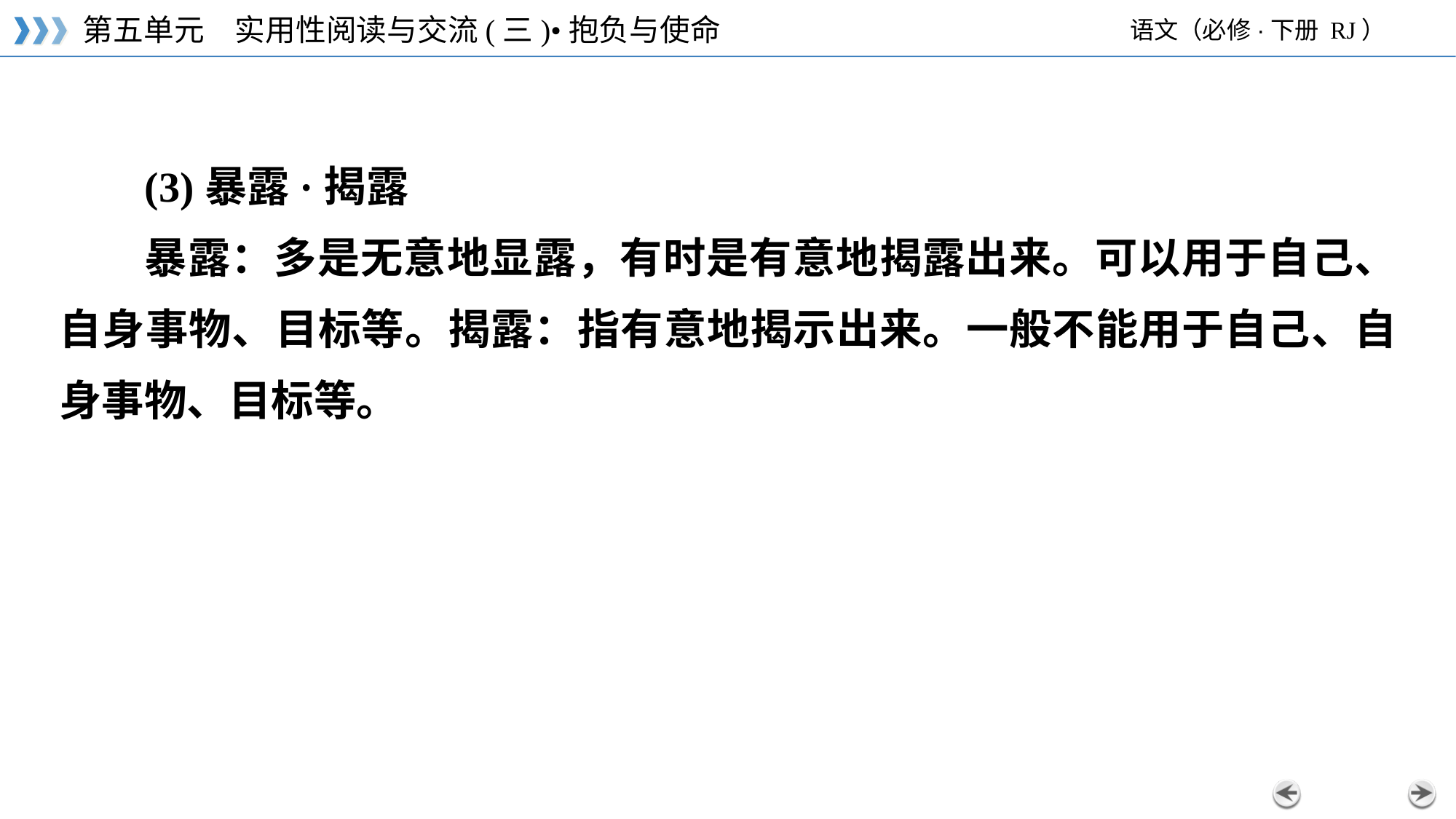

(3)暴露·揭露
暴露：多是无意地显露，有时是有意地揭露出来。可以用于自己、自身事物、目标等。揭露：指有意地揭示出来。一般不能用于自己、自身事物、目标等。